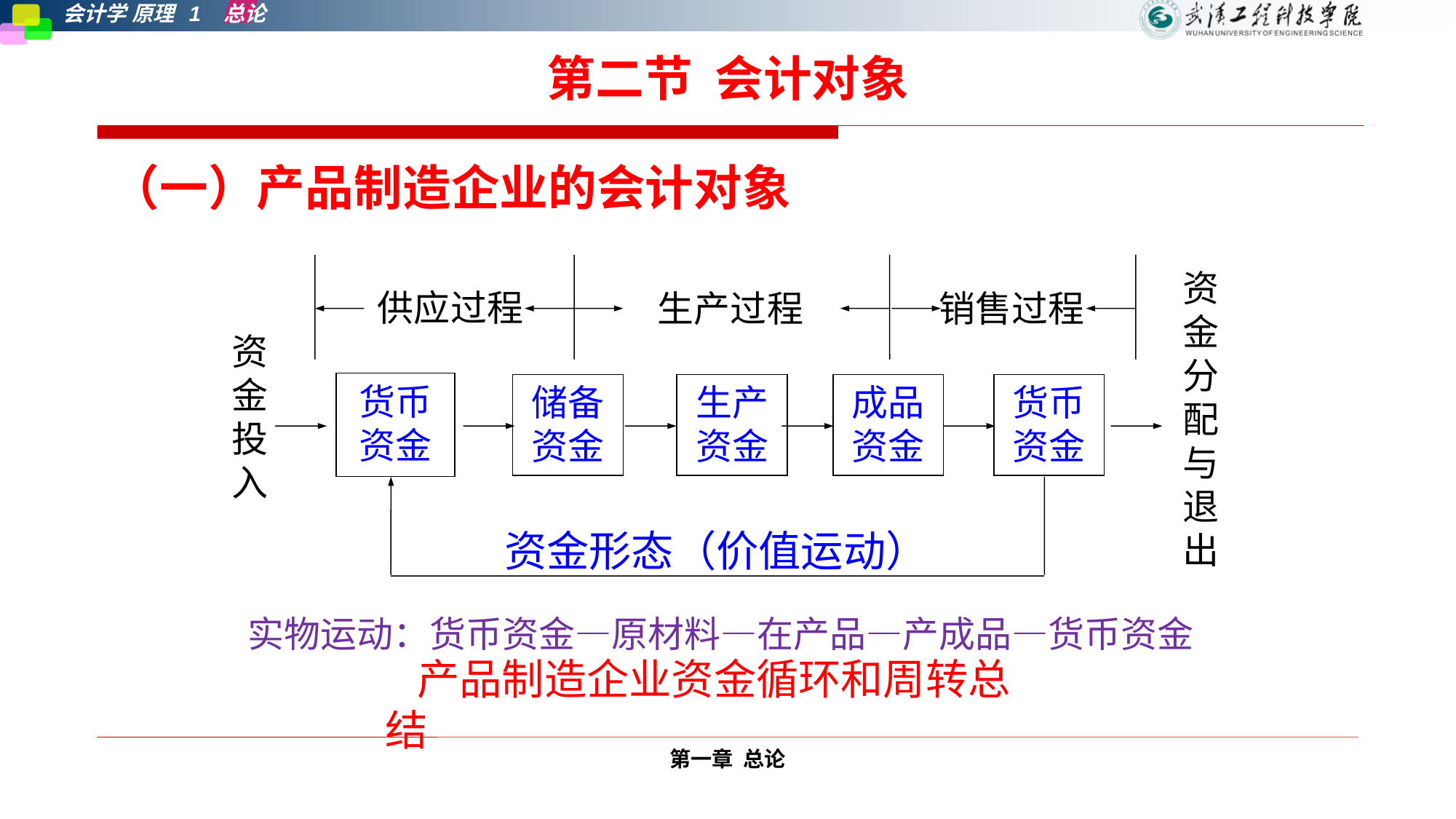

# 第二节  会计对象
（一）产品制造企业的会计对象

资金分配与退出
供应过程
生产过程
销售过程

资金
投入
货币
资金
储备
资金
生产
资金
成品
资金
货币
资金

资金形态（价值运动）
实物运动：货币资金—原材料—在产品—产成品—货币资金
产品制造企业资金循环和周转总结
第一章  总论